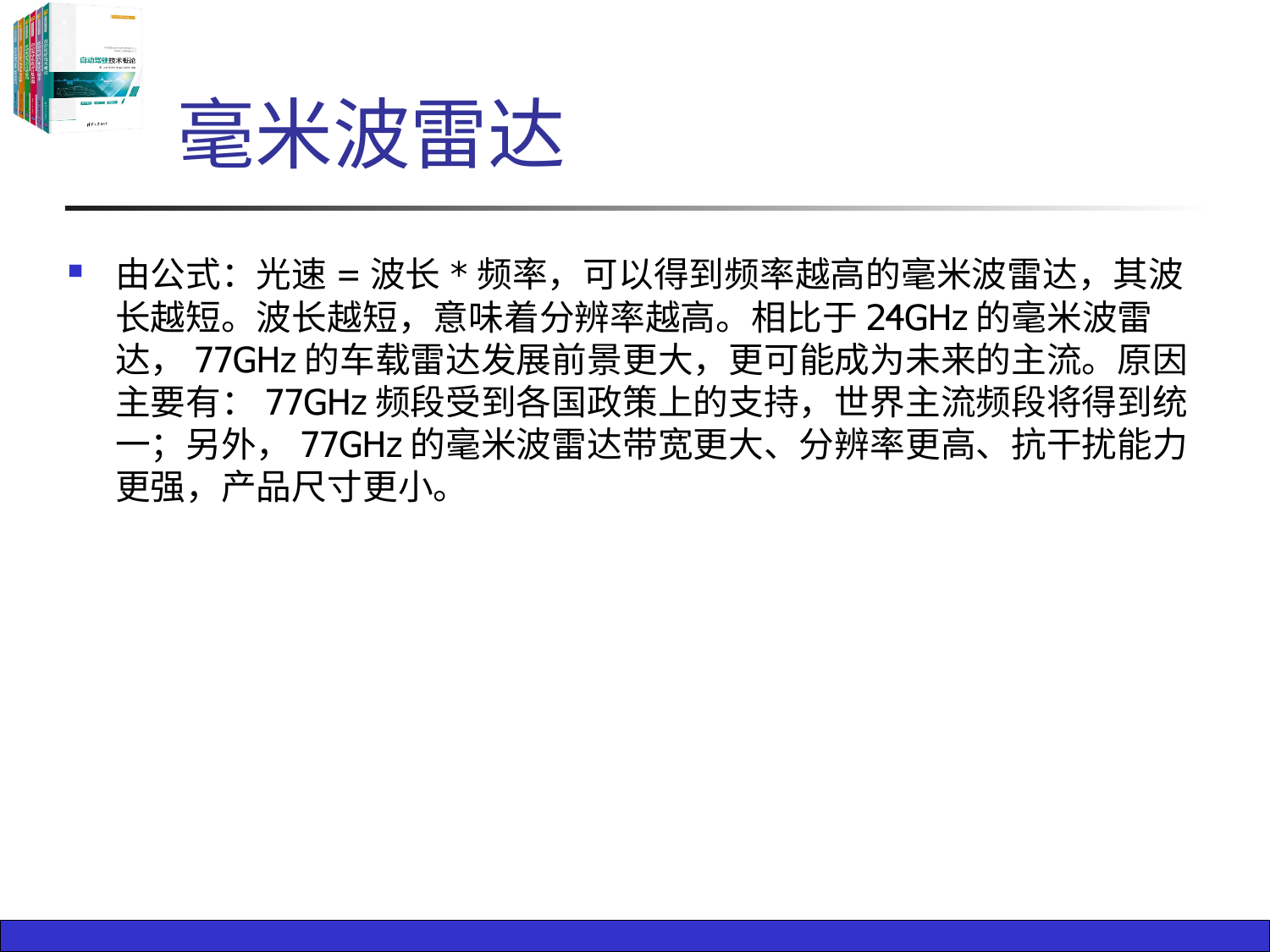

# 毫米波雷达
由公式：光速=波长*频率，可以得到频率越高的毫米波雷达，其波长越短。波长越短，意味着分辨率越高。相比于24GHz的毫米波雷达，77GHz的车载雷达发展前景更大，更可能成为未来的主流。原因主要有：77GHz频段受到各国政策上的支持，世界主流频段将得到统一；另外，77GHz的毫米波雷达带宽更大、分辨率更高、抗干扰能力更强，产品尺寸更小。